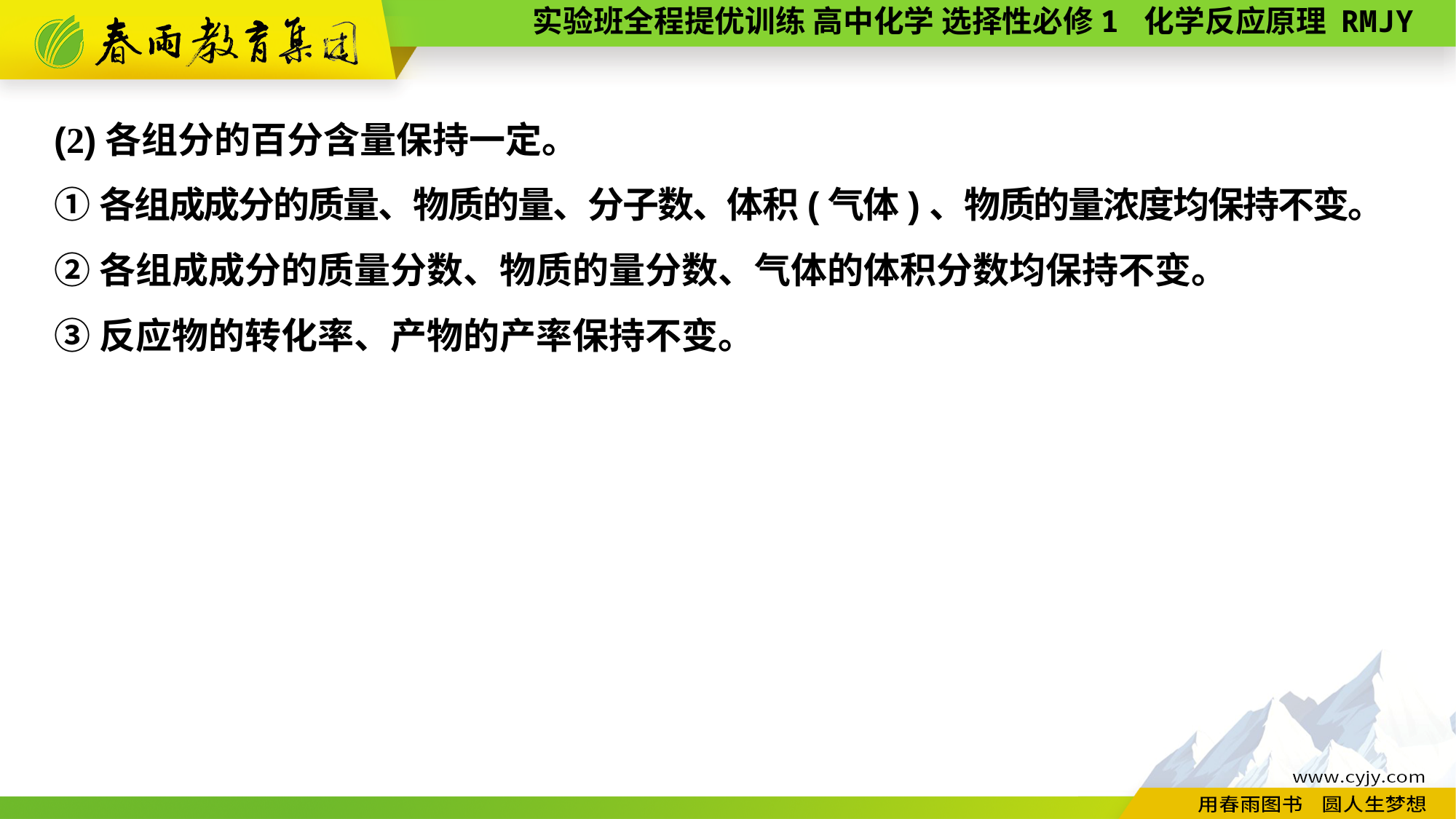

(2)各组分的百分含量保持一定。
①各组成成分的质量、物质的量、分子数、体积(气体)、物质的量浓度均保持不变。
②各组成成分的质量分数、物质的量分数、气体的体积分数均保持不变。
③反应物的转化率、产物的产率保持不变。